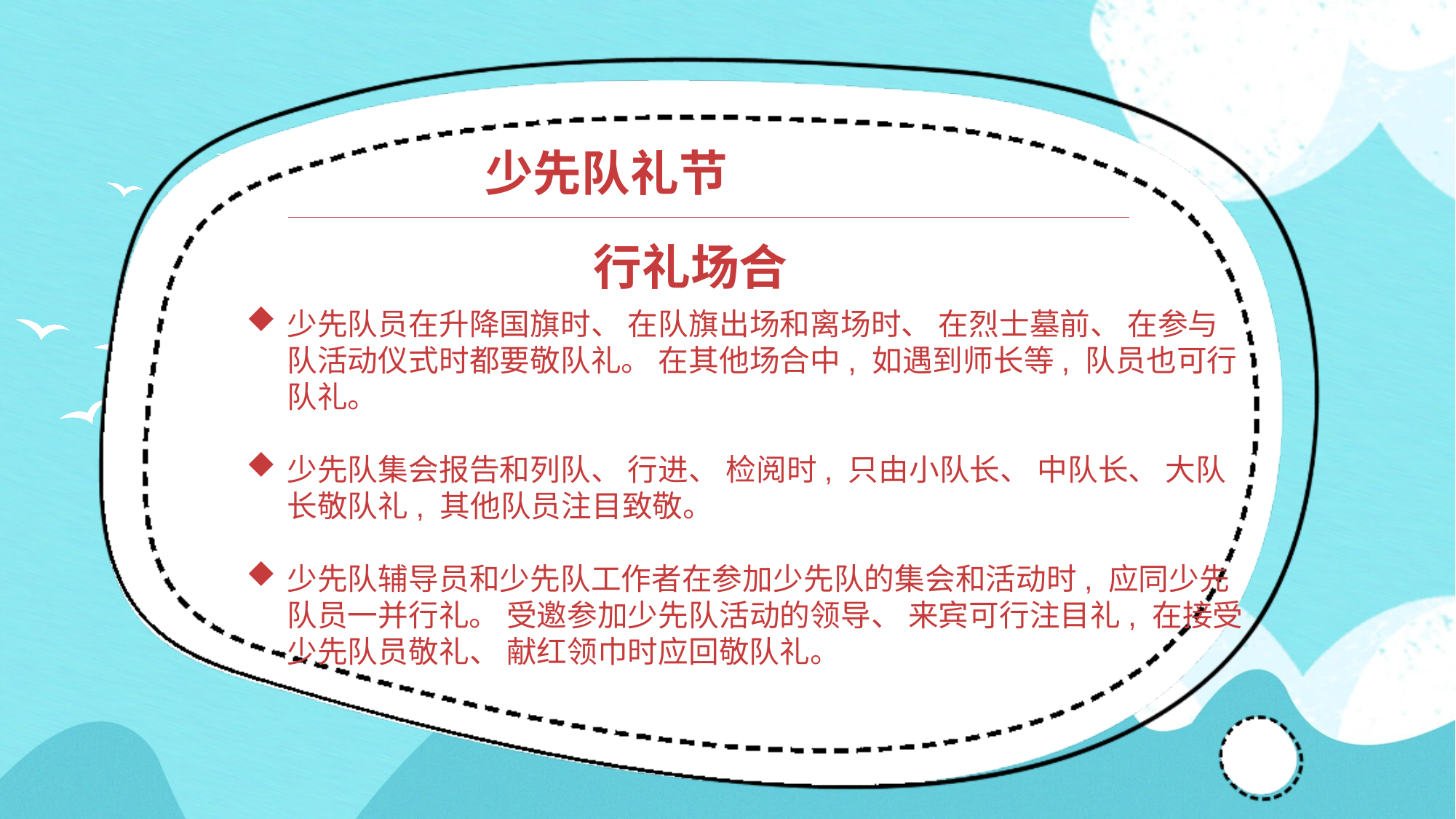

少先队礼节
行礼场合
少先队员在升降国旗时、 在队旗出场和离场时、 在烈士墓前、 在参与队活动仪式时都要敬队礼。 在其他场合中, 如遇到师长等, 队员也可行队礼。

少先队集会报告和列队、 行进、 检阅时, 只由小队长、 中队长、 大队长敬队礼, 其他队员注目致敬。

少先队辅导员和少先队工作者在参加少先队的集会和活动时, 应同少先队员一并行礼。 受邀参加少先队活动的领导、 来宾可行注目礼, 在接受少先队员敬礼、 献红领巾时应回敬队礼。